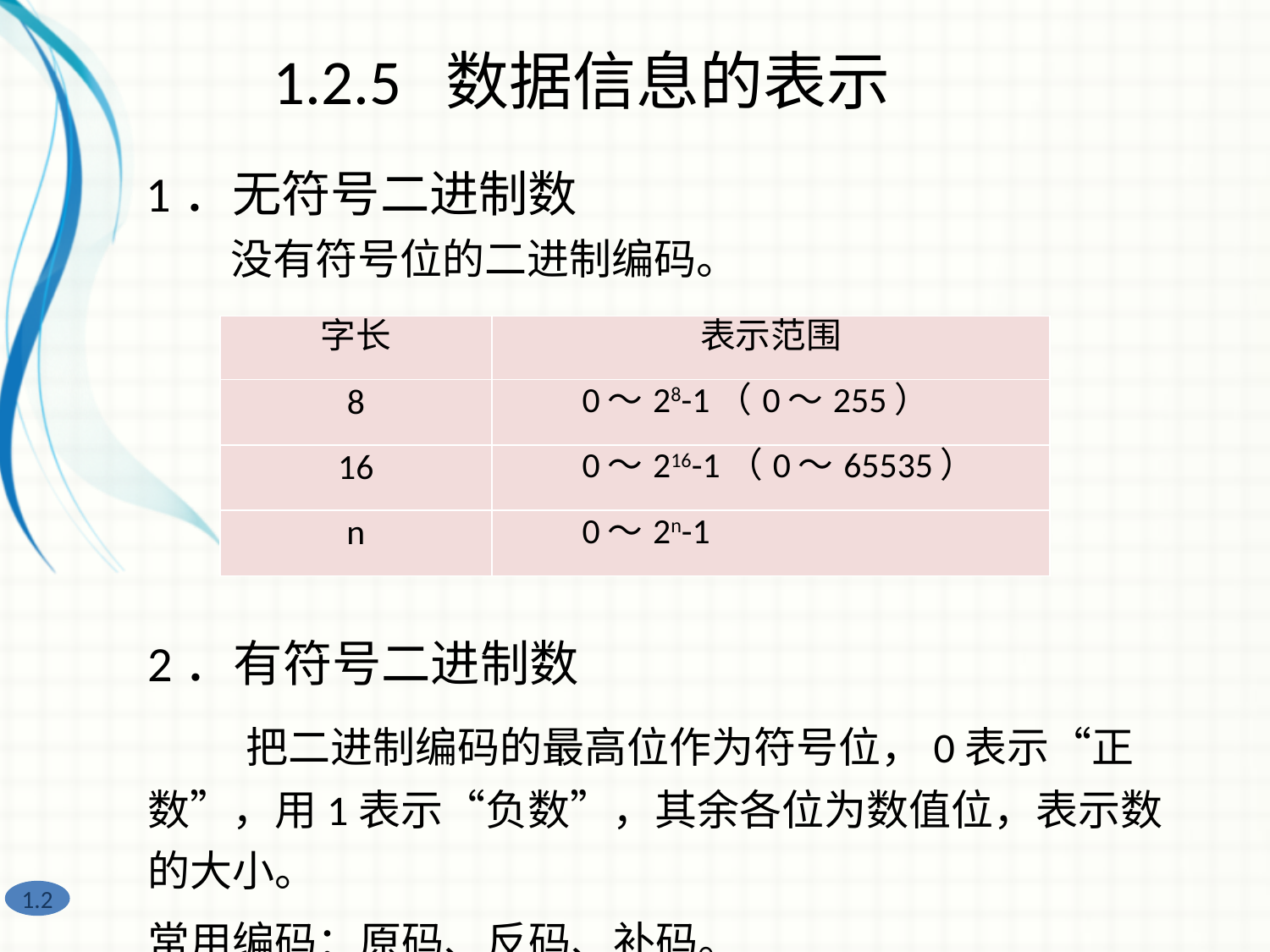

1.2.5  数据信息的表示
1．无符号二进制数
　　没有符号位的二进制编码。
| 字长 | 表示范围 |
| --- | --- |
| 8 | 0～28-1（0～255） |
| 16 | 0～216-1（0～65535） |
| n | 0～2n-1 |
2．有符号二进制数
　　把二进制编码的最高位作为符号位，0表示“正数”，用1表示“负数”，其余各位为数值位，表示数的大小。
常用编码：原码、反码、补码。